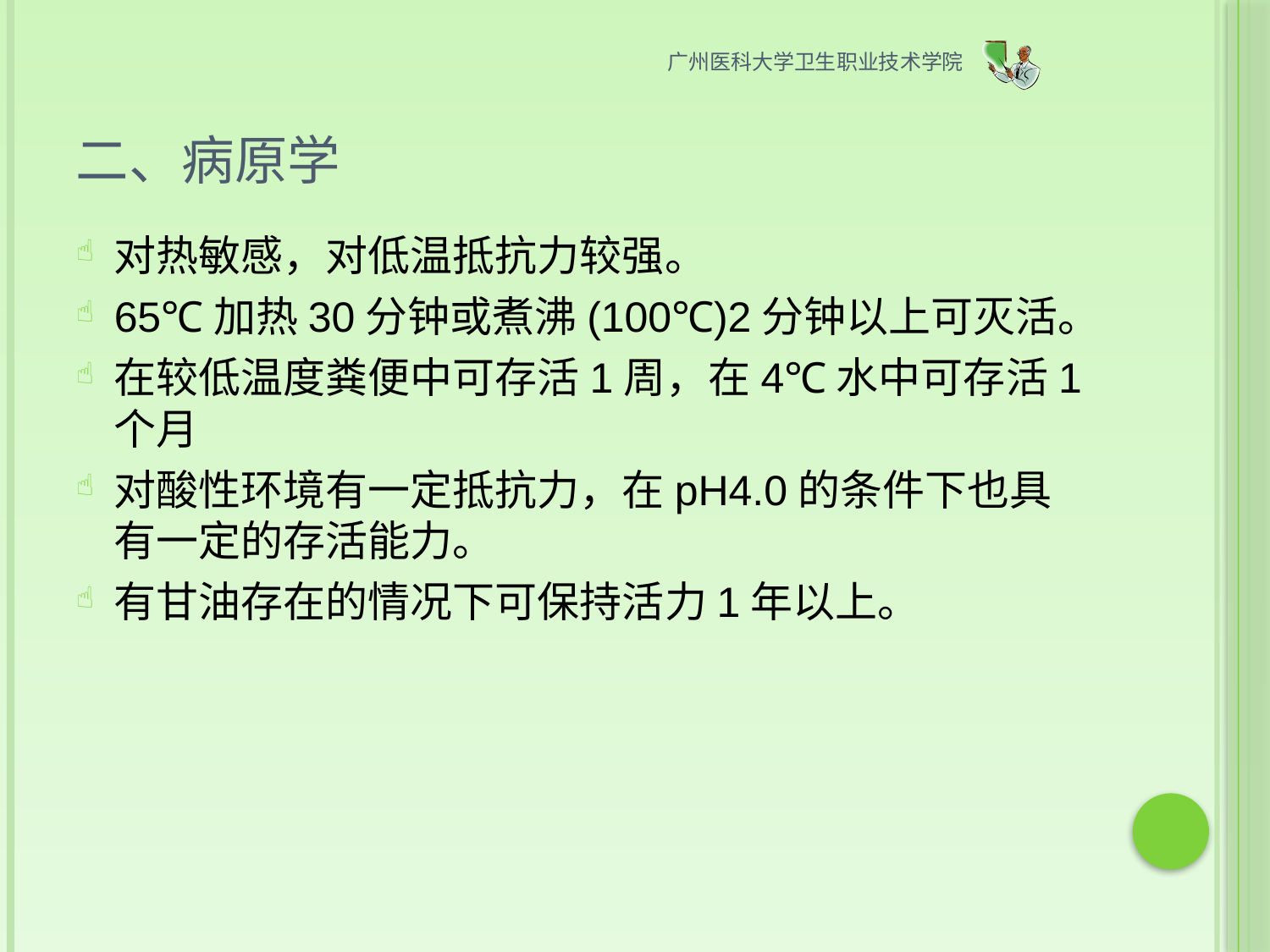

广州医科大学卫生职业技术学院
# 二、病原学
对热敏感，对低温抵抗力较强。
65℃加热30分钟或煮沸(100℃)2分钟以上可灭活。
在较低温度粪便中可存活1周，在4℃水中可存活1个月
对酸性环境有一定抵抗力，在pH4.0的条件下也具有一定的存活能力。
有甘油存在的情况下可保持活力1年以上。